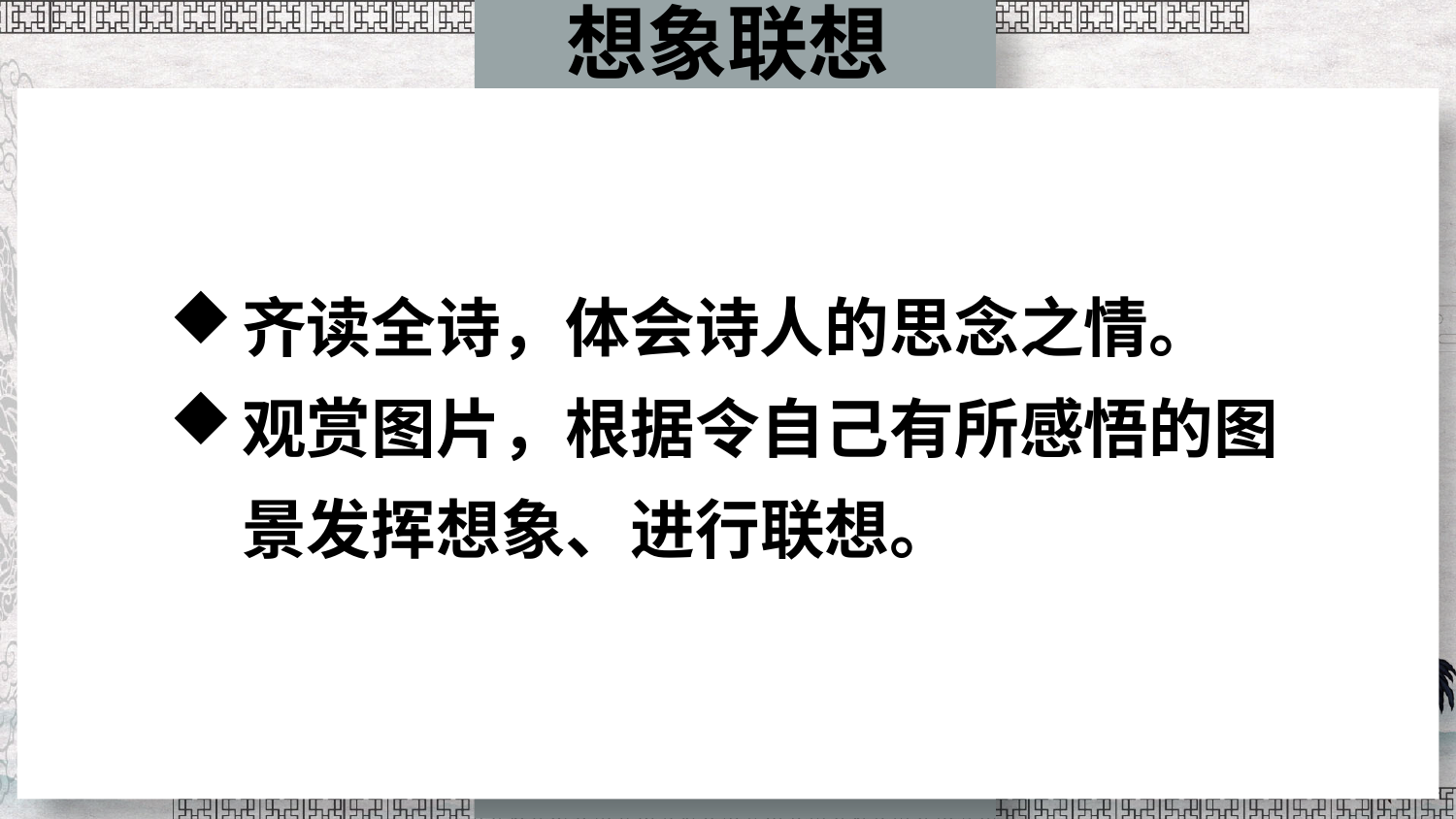

想象联想
齐读全诗，体会诗人的思念之情。
观赏图片，根据令自己有所感悟的图景发挥想象、进行联想。